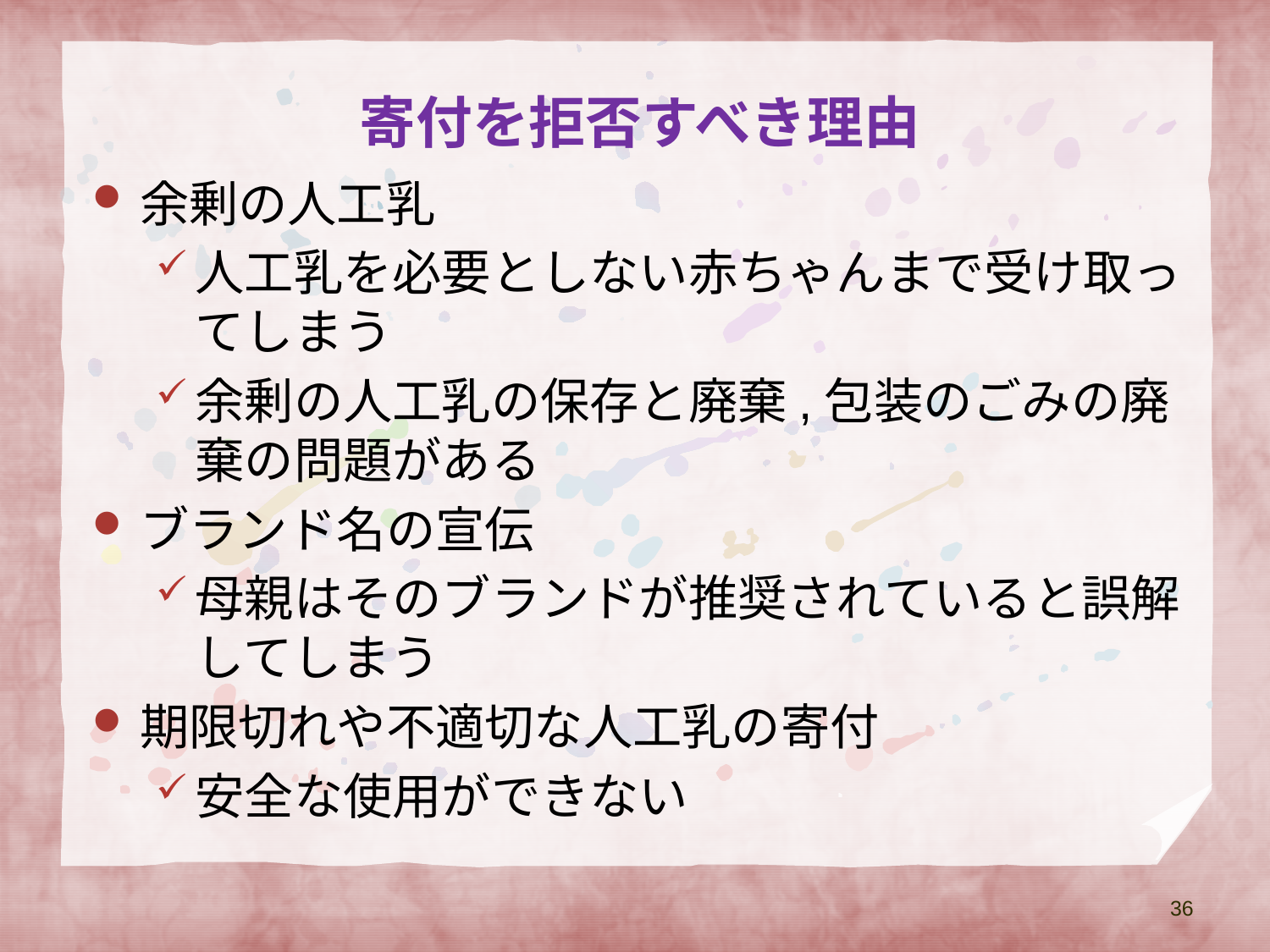

# 寄付を拒否すべき理由
余剰の人工乳
人工乳を必要としない赤ちゃんまで受け取ってしまう
余剰の人工乳の保存と廃棄,包装のごみの廃棄の問題がある
ブランド名の宣伝
母親はそのブランドが推奨されていると誤解してしまう
期限切れや不適切な人工乳の寄付
安全な使用ができない
36